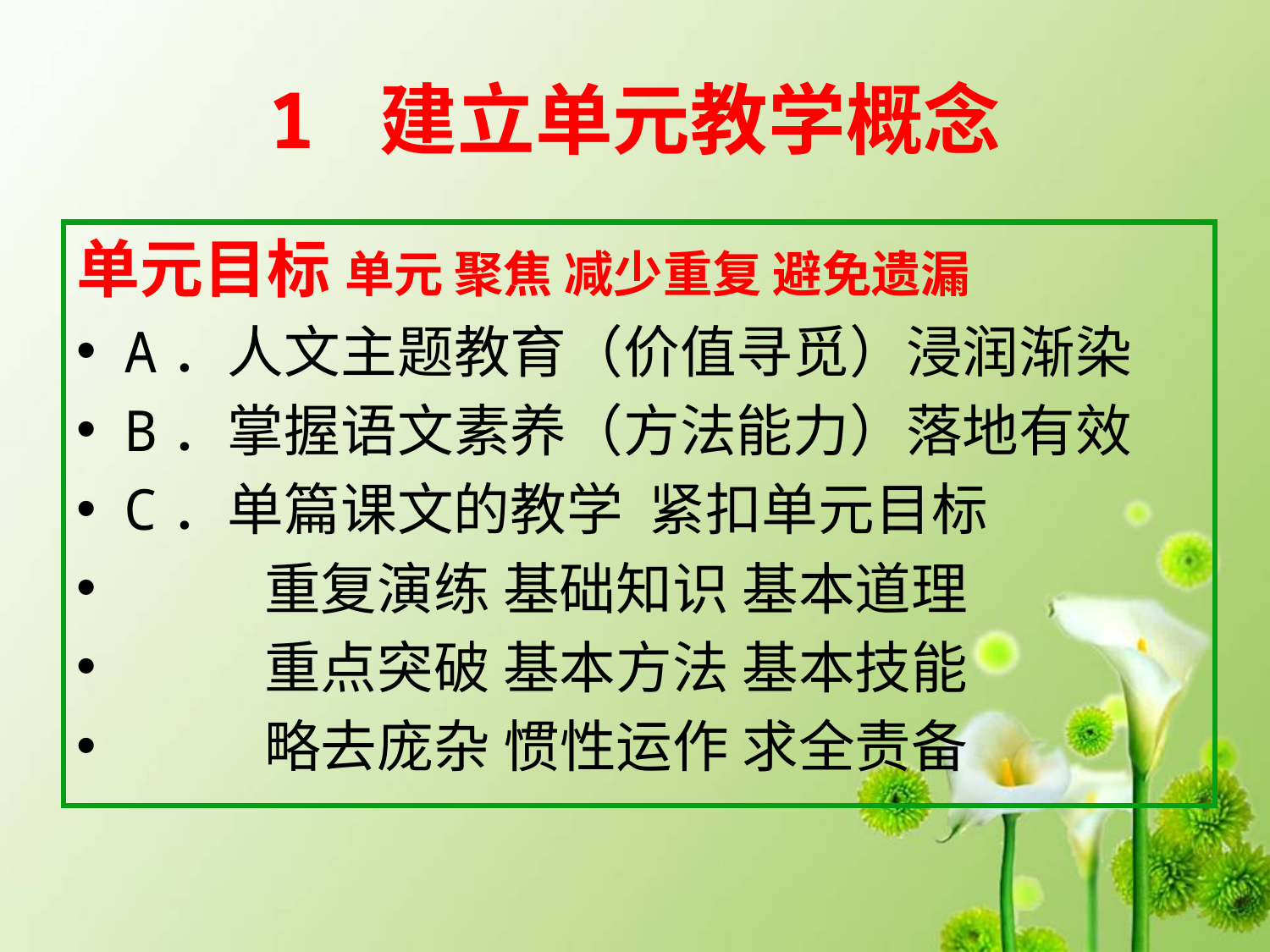

# 1 建立单元教学概念
单元目标 单元 聚焦 减少重复 避免遗漏
A．人文主题教育（价值寻觅）浸润渐染
B．掌握语文素养（方法能力）落地有效
C．单篇课文的教学  紧扣单元目标
          重复演练 基础知识 基本道理
          重点突破 基本方法 基本技能
          略去庞杂 惯性运作 求全责备